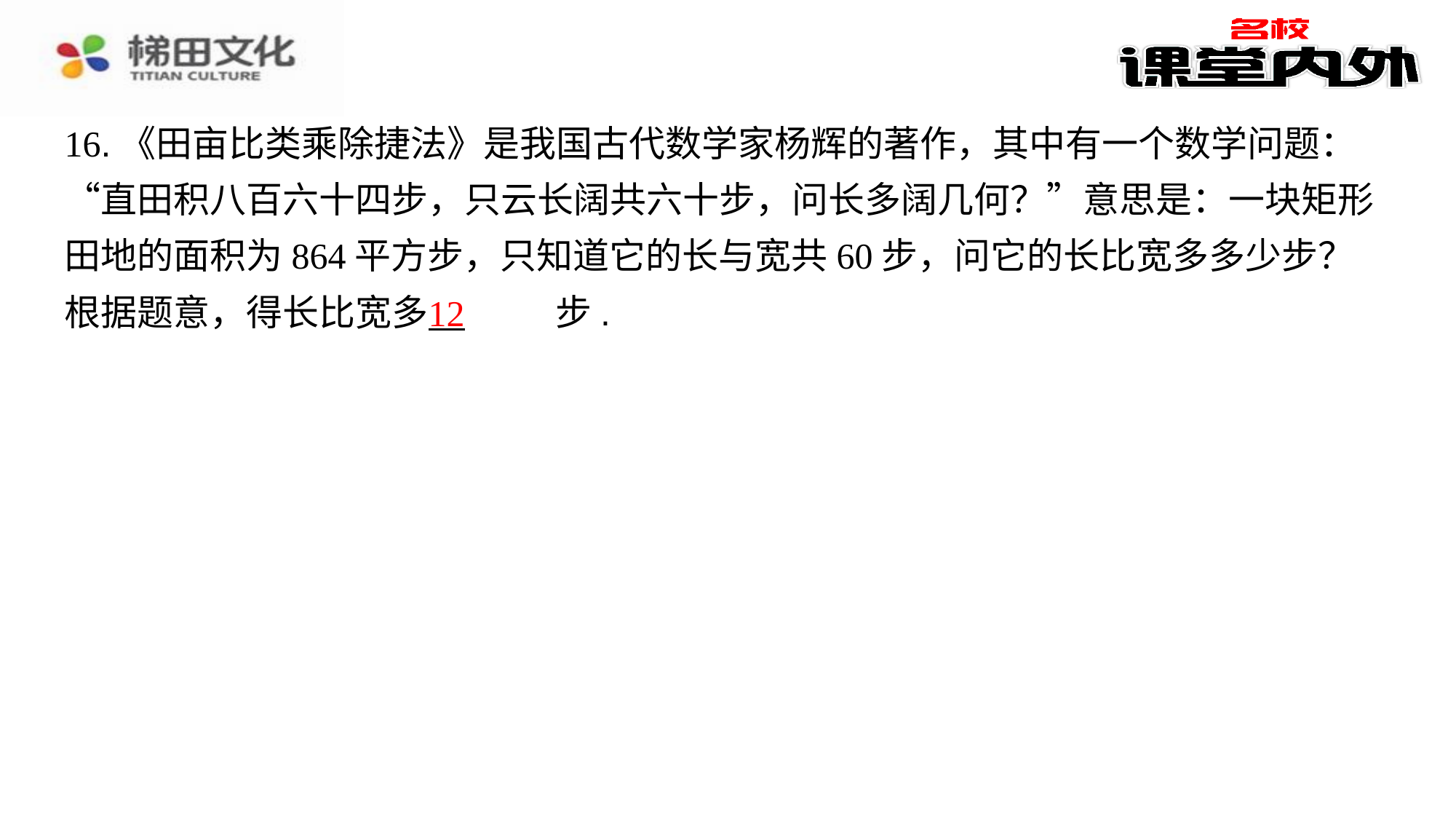

16.《田亩比类乘除捷法》是我国古代数学家杨辉的著作，其中有一个数学问题：“直田积八百六十四步，只云长阔共六十步，问长多阔几何？”意思是：一块矩形田地的面积为864平方步，只知道它的长与宽共60步，问它的长比宽多多少步？根据题意，得长比宽多 　12　⁠步.
12